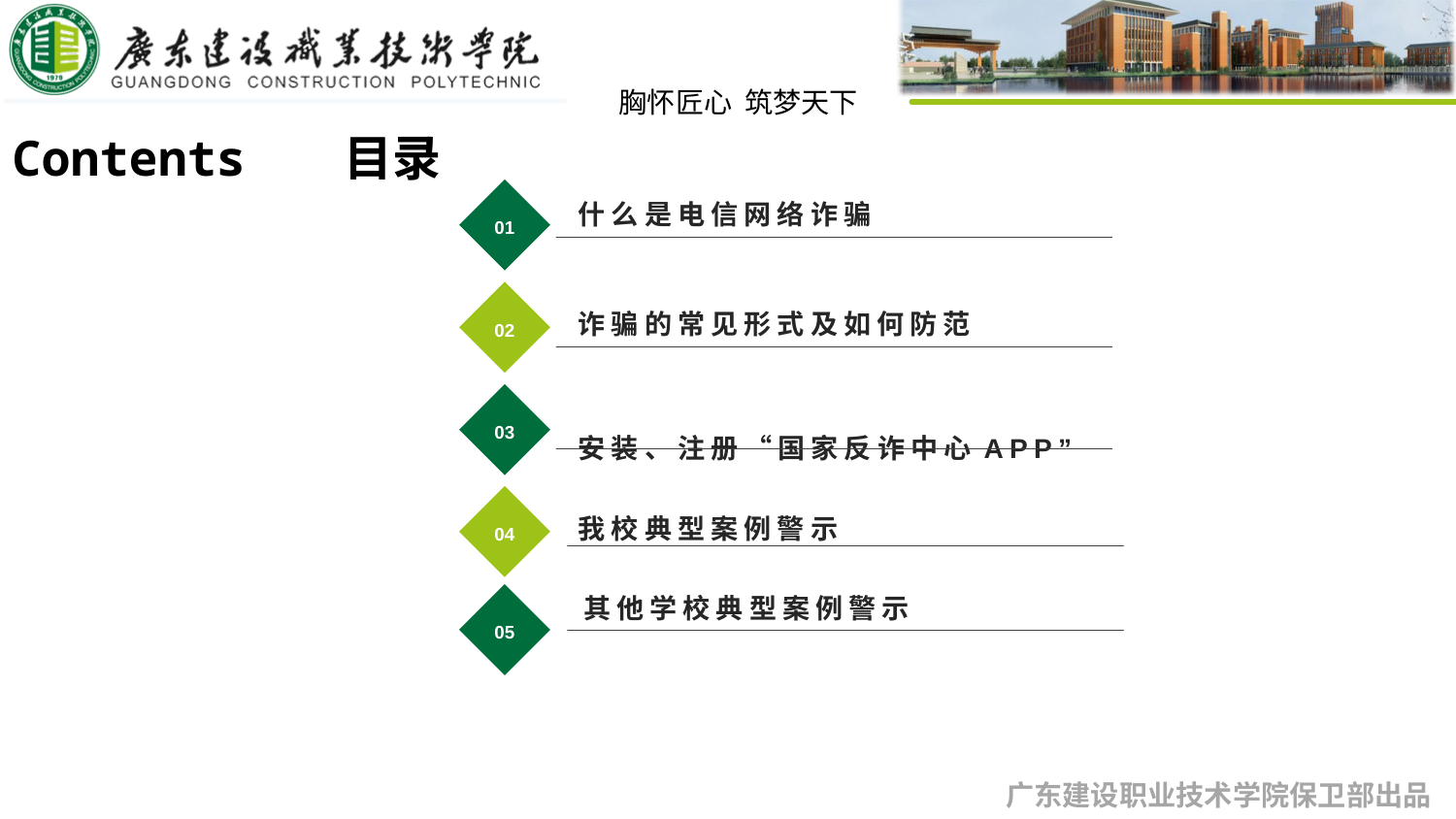

Contents   目录
01
什么是电信网络诈骗
02
诈骗的常见形式及如何防范
03
安装、注册“国家反诈中心APP”

04
我校典型案例警示
其他学校典型案例警示
05